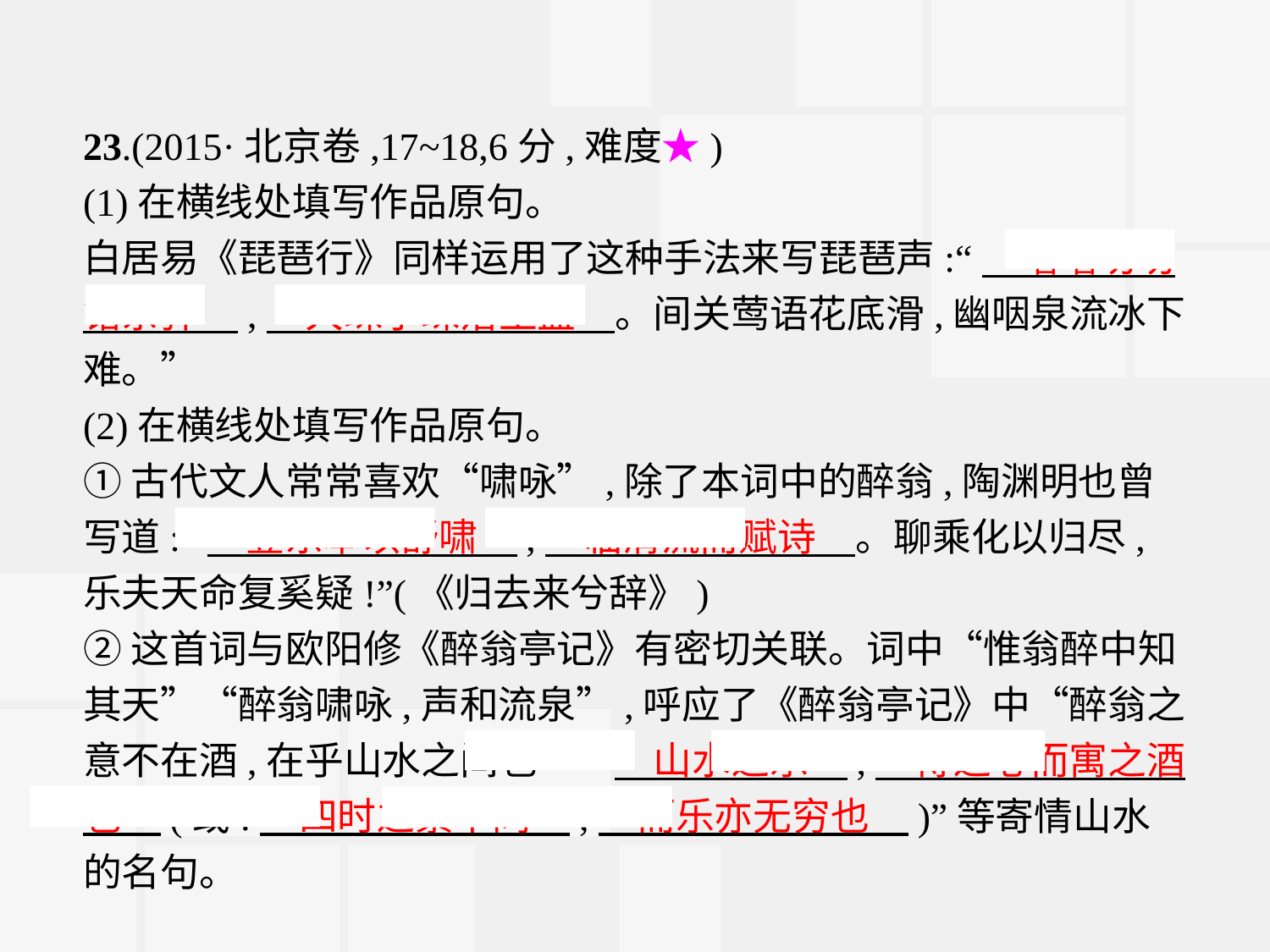

23.(2015·北京卷,17~18,6分,难度★)
(1)在横线处填写作品原句。
白居易《琵琶行》同样运用了这种手法来写琵琶声:“　嘈嘈切切错杂弹　,　大珠小珠落玉盘　。间关莺语花底滑,幽咽泉流冰下难。”
(2)在横线处填写作品原句。
①古代文人常常喜欢“啸咏”,除了本词中的醉翁,陶渊明也曾写道:“　登东皋以舒啸　,　临清流而赋诗　。聊乘化以归尽,乐夫天命复奚疑!”(《归去来兮辞》)
②这首词与欧阳修《醉翁亭记》有密切关联。词中“惟翁醉中知其天”“醉翁啸咏,声和流泉”,呼应了《醉翁亭记》中“醉翁之意不在酒,在乎山水之间也”“　山水之乐　,　得之心而寓之酒也　(或:　四时之景不同　,　而乐亦无穷也　)”等寄情山水的名句。